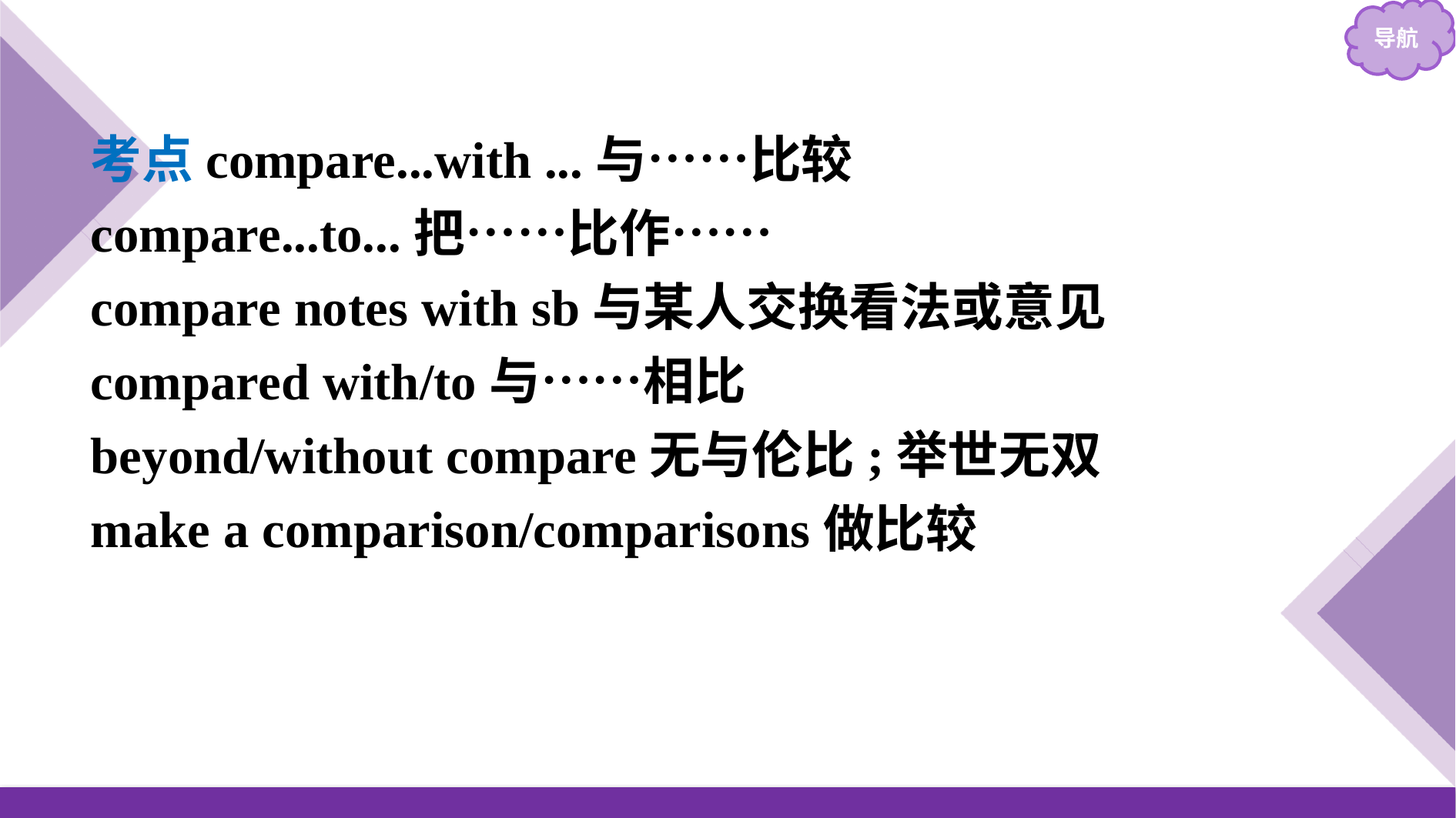

考点compare...with ...与……比较
compare...to...把……比作……
compare notes with sb与某人交换看法或意见
compared with/to与……相比
beyond/without compare无与伦比;举世无双
make a comparison/comparisons做比较